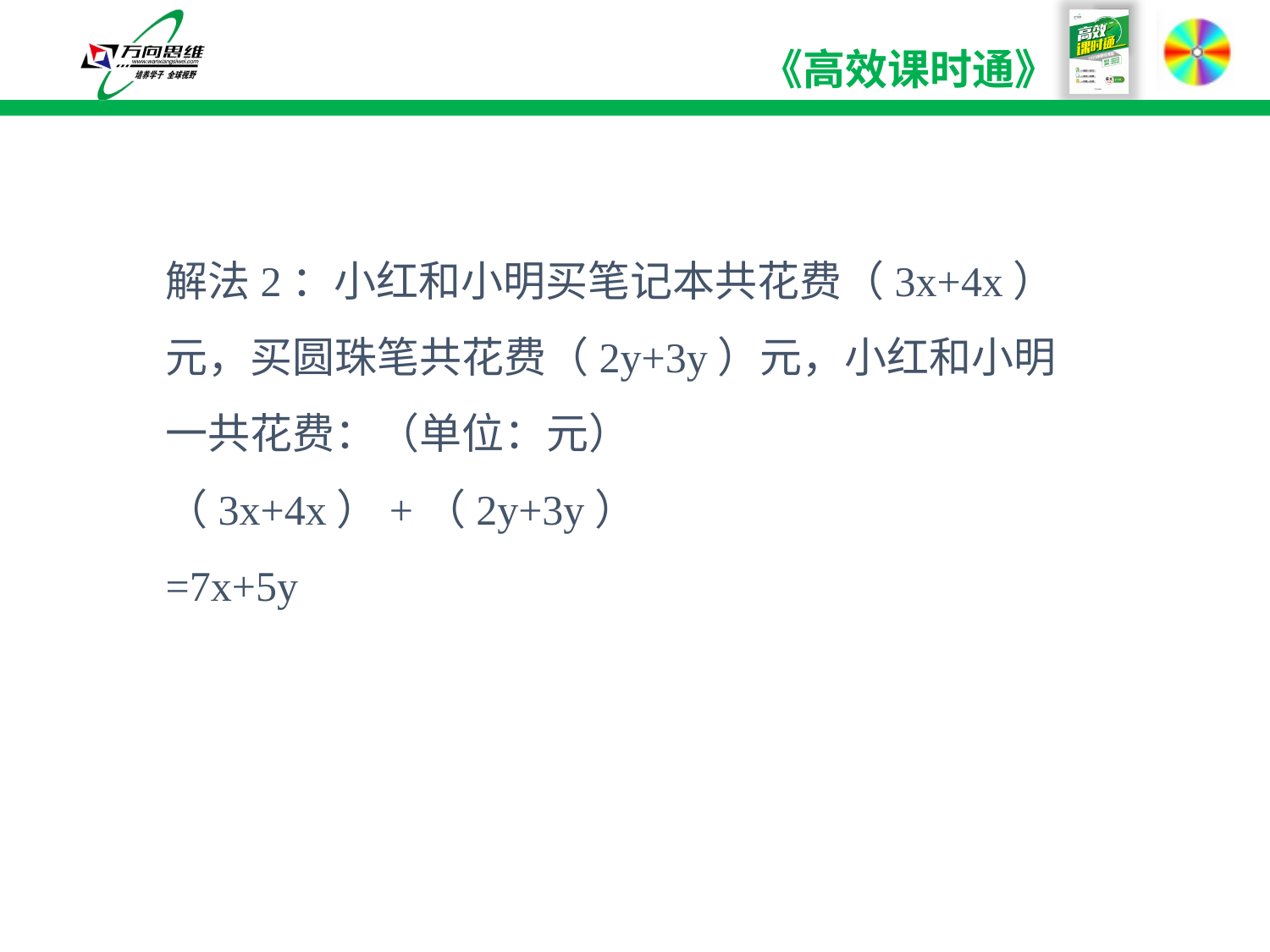

解法2：小红和小明买笔记本共花费（3x+4x）元，买圆珠笔共花费（2y+3y）元，小红和小明一共花费：（单位：元）
（3x+4x）+（2y+3y）
=7x+5y